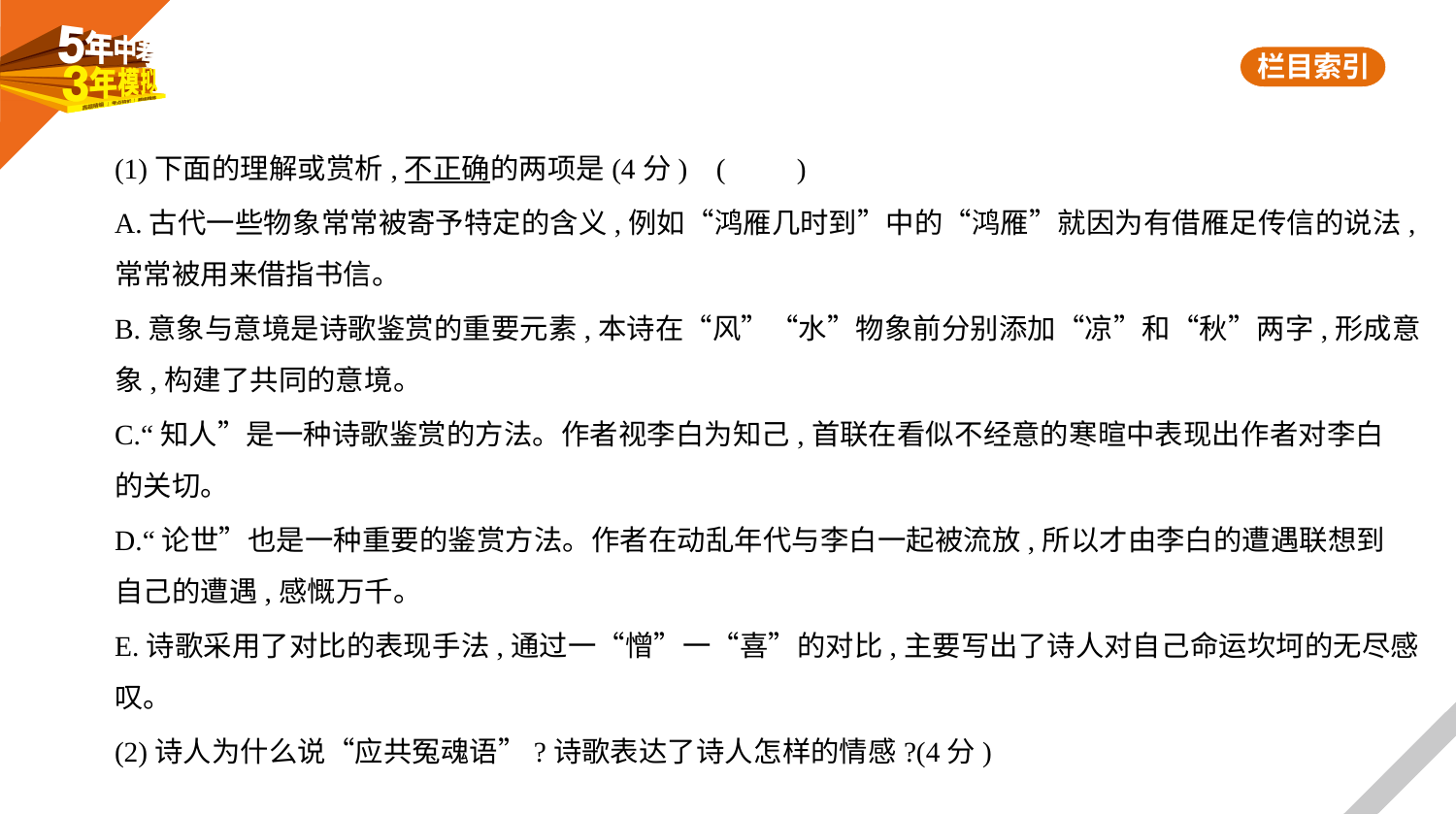

(1)下面的理解或赏析,不正确的两项是(4分) (　　)
A.古代一些物象常常被寄予特定的含义,例如“鸿雁几时到”中的“鸿雁”就因为有借雁足传信的说法,
常常被用来借指书信。
B.意象与意境是诗歌鉴赏的重要元素,本诗在“风”“水”物象前分别添加“凉”和“秋”两字,形成意
象,构建了共同的意境。
C.“知人”是一种诗歌鉴赏的方法。作者视李白为知己,首联在看似不经意的寒暄中表现出作者对李白
的关切。
D.“论世”也是一种重要的鉴赏方法。作者在动乱年代与李白一起被流放,所以才由李白的遭遇联想到
自己的遭遇,感慨万千。
E.诗歌采用了对比的表现手法,通过一“憎”一“喜”的对比,主要写出了诗人对自己命运坎坷的无尽感叹。
(2)诗人为什么说“应共冤魂语”?诗歌表达了诗人怎样的情感?(4分)